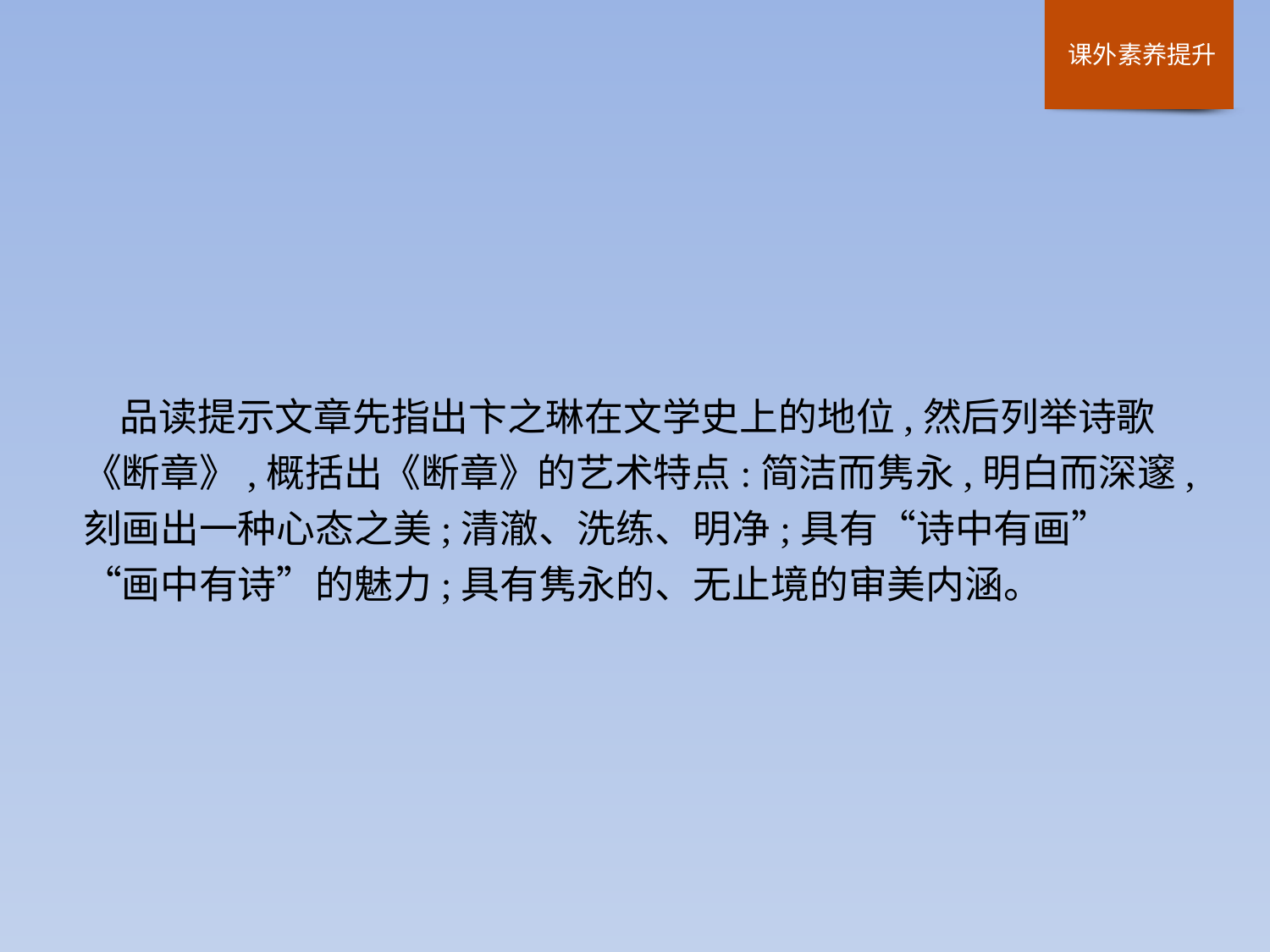

品读提示文章先指出卞之琳在文学史上的地位,然后列举诗歌《断章》,概括出《断章》的艺术特点:简洁而隽永,明白而深邃,刻画出一种心态之美;清澈、洗练、明净;具有“诗中有画”“画中有诗”的魅力;具有隽永的、无止境的审美内涵。